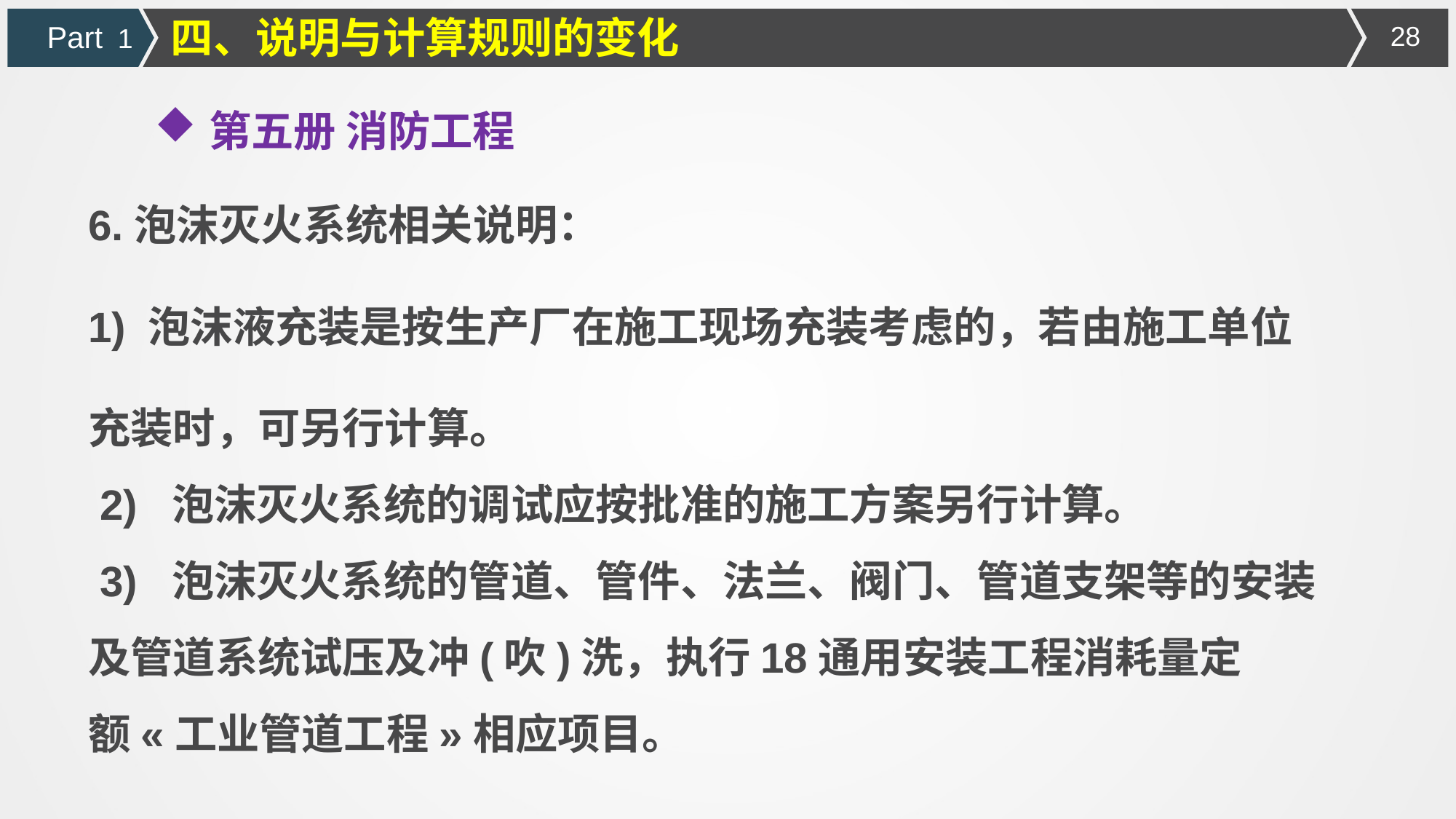

四、说明与计算规则的变化
Part  1
第五册 消防工程
6.泡沫灭火系统相关说明：
1) 泡沫液充装是按生产厂在施工现场充装考虑的，若由施工单位充装时，可另行计算。
 2)  泡沫灭火系统的调试应按批准的施工方案另行计算。
 3)  泡沫灭火系统的管道、管件、法兰、阀门、管道支架等的安装及管道系统试压及冲(吹)洗，执行18通用安装工程消耗量定额«工业管道工程»相应项目。